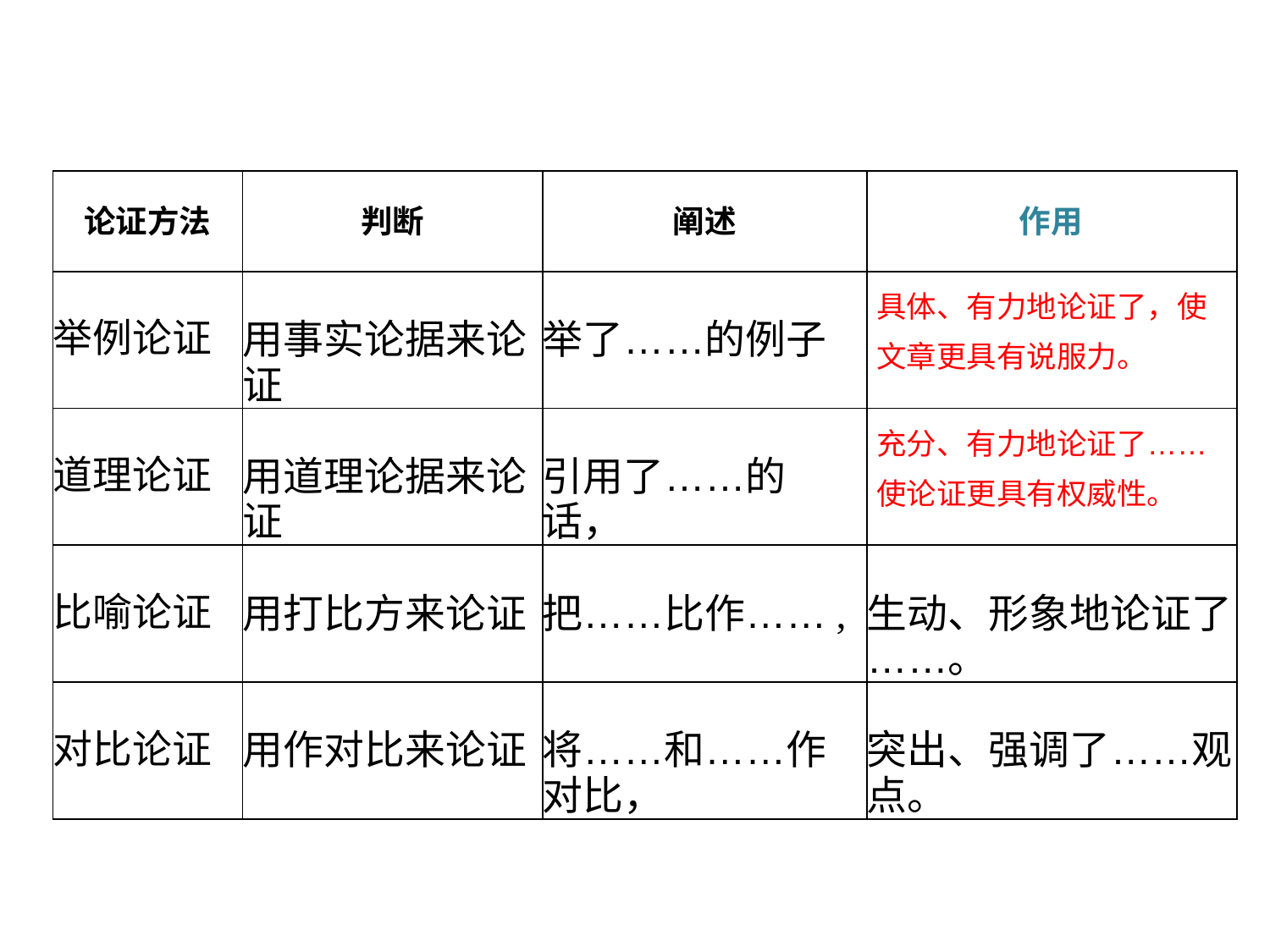

| 论证方法 | 判断 | 阐述 | 作用 |
| --- | --- | --- | --- |
| 举例论证 | 用事实论据来论证 | 举了……的例子 | 具体、有力地论证了，使 文章更具有说服力。 |
| 道理论证 | 用道理论据来论证 | 引用了……的话， | 充分、有力地论证了…… 使论证更具有权威性。 |
| 比喻论证 | 用打比方来论证 | 把……比作……, | 生动、形象地论证了……。 |
| 对比论证 | 用作对比来论证 | 将……和……作对比， | 突出、强调了……观点。 |